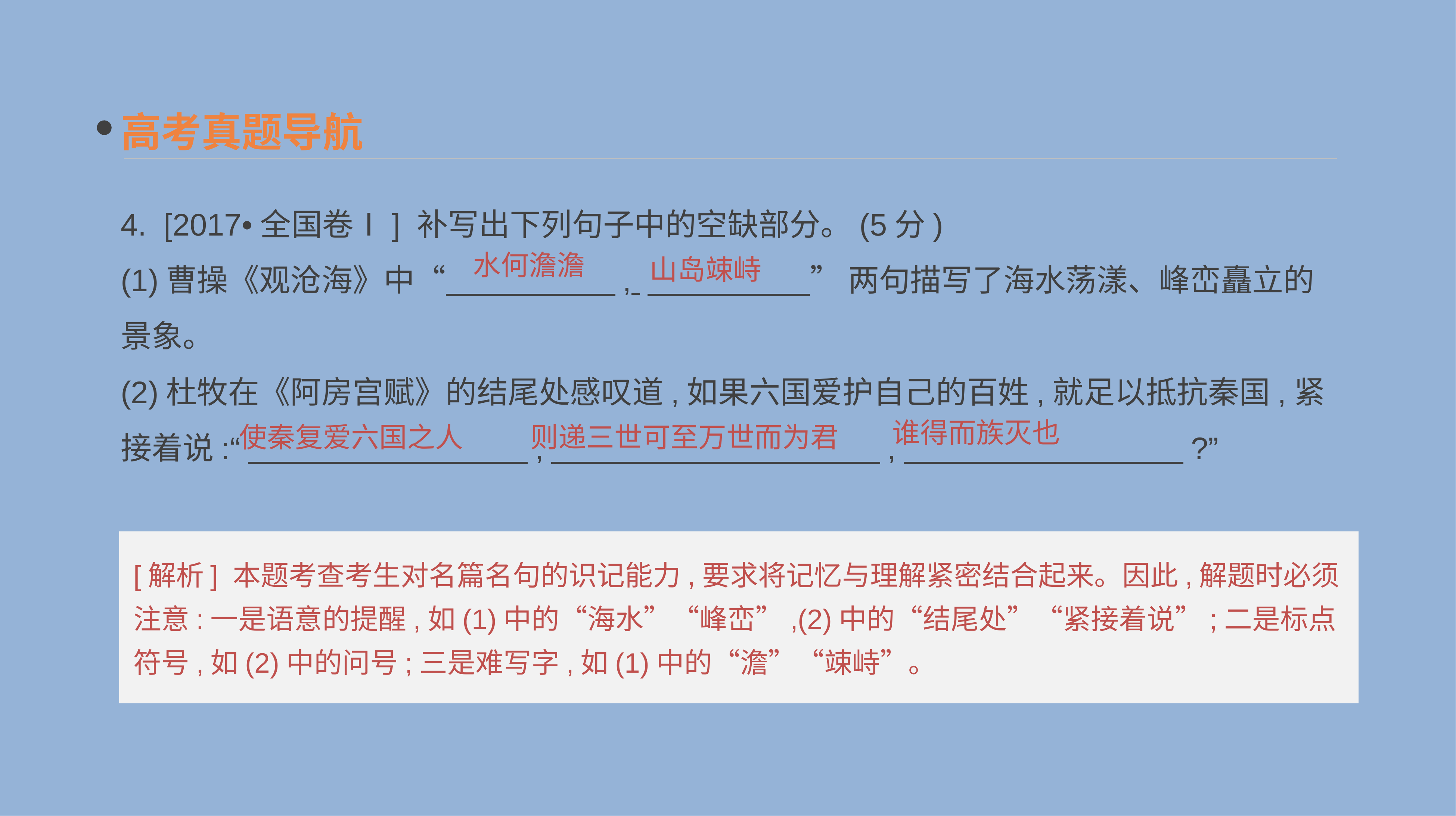

高考真题导航

4.  [2017•全国卷Ⅰ] 补写出下列句子中的空缺部分。(5分)
(1)曹操《观沧海》中“　　　　　  , 　　　　　 ” 两句描写了海水荡漾、峰峦矗立的景象。
(2)杜牧在《阿房宫赋》的结尾处感叹道,如果六国爱护自己的百姓,就足以抵抗秦国,紧接着说:“　　　　　　　　　,　　　　　　　　       　,　　　　　　　　　?”
水何澹澹
山岛竦峙
谁得而族灭也
使秦复爱六国之人
则递三世可至万世而为君

[解析] 本题考查考生对名篇名句的识记能力,要求将记忆与理解紧密结合起来。因此,解题时必须注意:一是语意的提醒,如(1)中的“海水”“峰峦”,(2)中的“结尾处”“紧接着说”;二是标点符号,如(2)中的问号;三是难写字,如(1)中的“澹”“竦峙”。